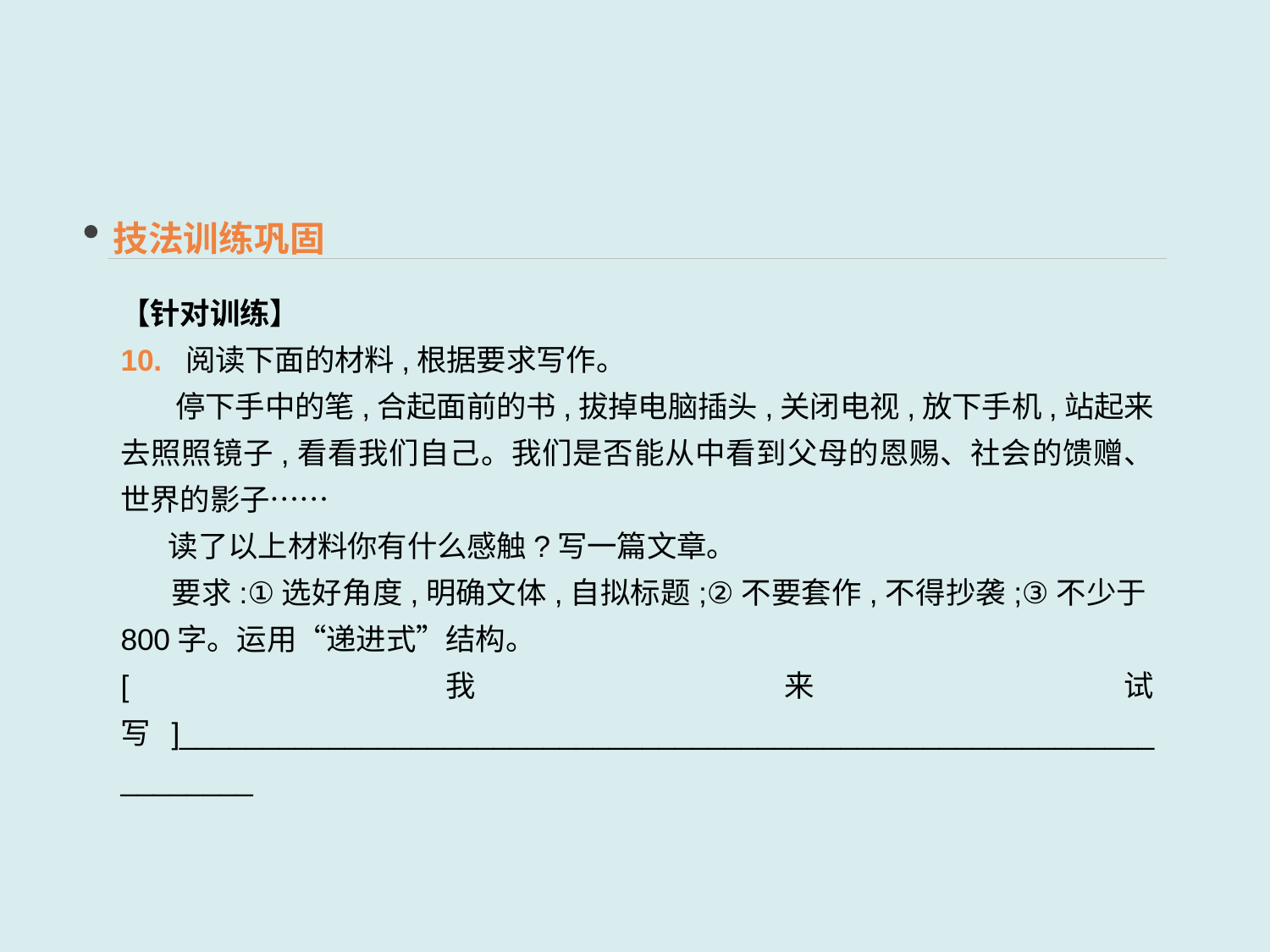

技法训练巩固

【针对训练】
10.  阅读下面的材料,根据要求写作。
       停下手中的笔,合起面前的书,拔掉电脑插头,关闭电视,放下手机,站起来去照照镜子,看看我们自己。我们是否能从中看到父母的恩赐、社会的馈赠、世界的影子……
      读了以上材料你有什么感触?写一篇文章。
      要求:①选好角度,明确文体,自拟标题;②不要套作,不得抄袭;③不少于800字。运用“递进式”结构。
[我来试写]___________________________________________________________________